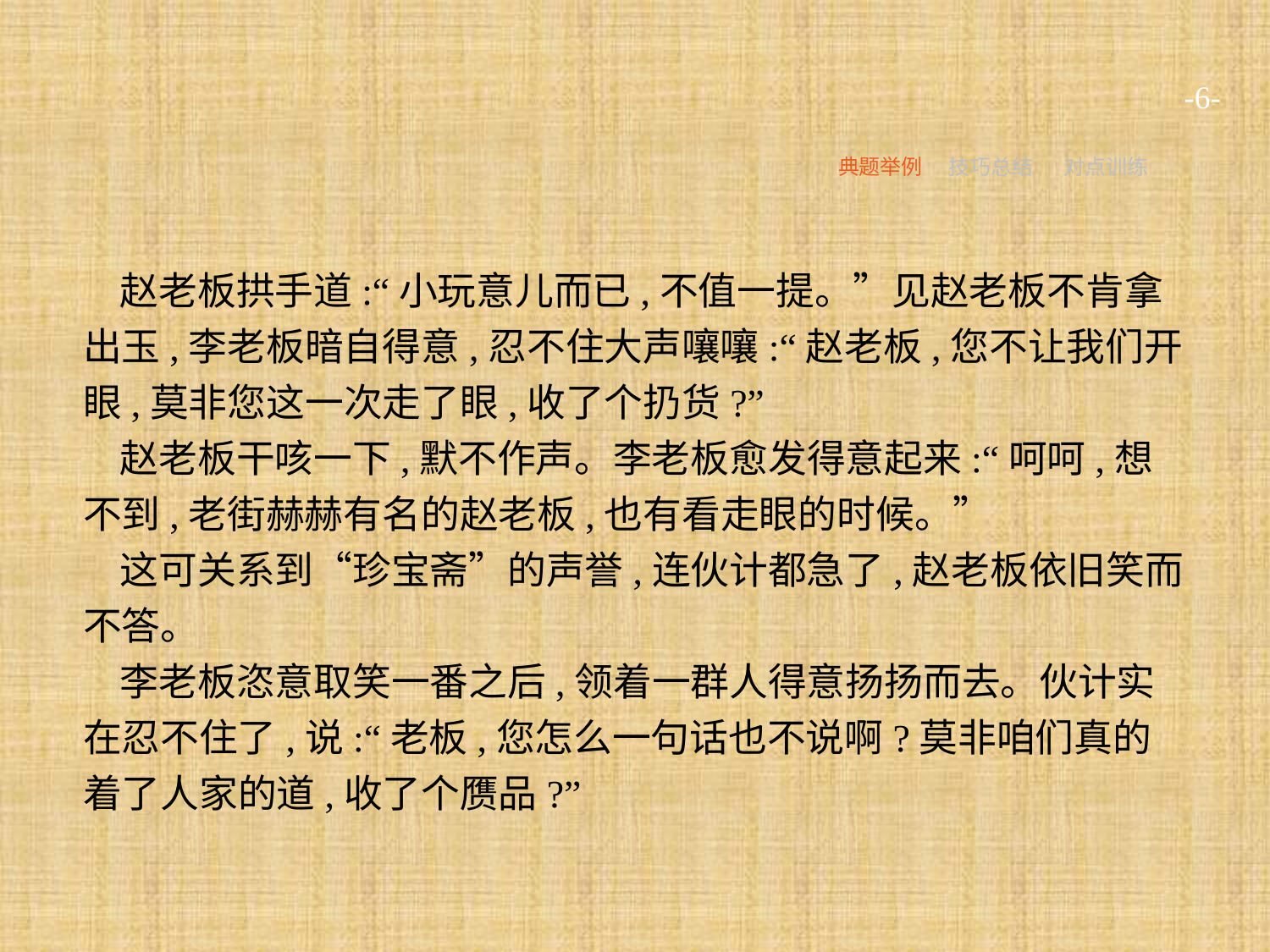

-6-
典题举例
技巧总结
对点训练
赵老板拱手道:“小玩意儿而已,不值一提。”见赵老板不肯拿出玉,李老板暗自得意,忍不住大声嚷嚷:“赵老板,您不让我们开眼,莫非您这一次走了眼,收了个扔货?”
赵老板干咳一下,默不作声。李老板愈发得意起来:“呵呵,想不到,老街赫赫有名的赵老板,也有看走眼的时候。”
这可关系到“珍宝斋”的声誉,连伙计都急了,赵老板依旧笑而不答。
李老板恣意取笑一番之后,领着一群人得意扬扬而去。伙计实在忍不住了,说:“老板,您怎么一句话也不说啊?莫非咱们真的着了人家的道,收了个赝品?”